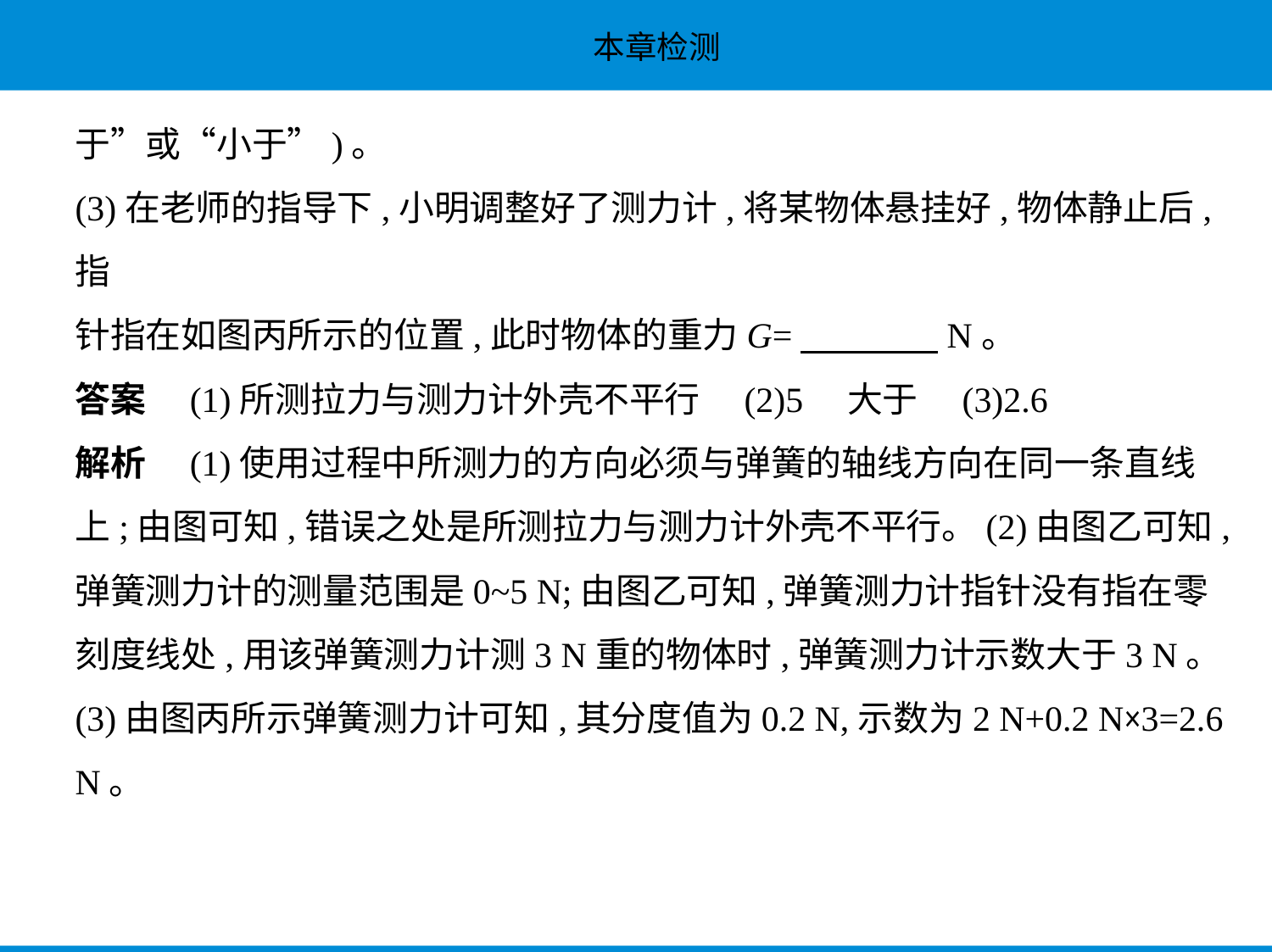

于”或“小于”)。
(3)在老师的指导下,小明调整好了测力计,将某物体悬挂好,物体静止后,指
针指在如图丙所示的位置,此时物体的重力G=　　　    N。
答案　(1)所测拉力与测力计外壳不平行　(2)5　大于　(3)2.6
解析　(1)使用过程中所测力的方向必须与弹簧的轴线方向在同一条直线
上;由图可知,错误之处是所测拉力与测力计外壳不平行。(2)由图乙可知,
弹簧测力计的测量范围是0~5 N;由图乙可知,弹簧测力计指针没有指在零
刻度线处,用该弹簧测力计测3 N重的物体时,弹簧测力计示数大于3 N。
(3)由图丙所示弹簧测力计可知,其分度值为0.2 N,示数为2 N+0.2 N×3=2.6
N。